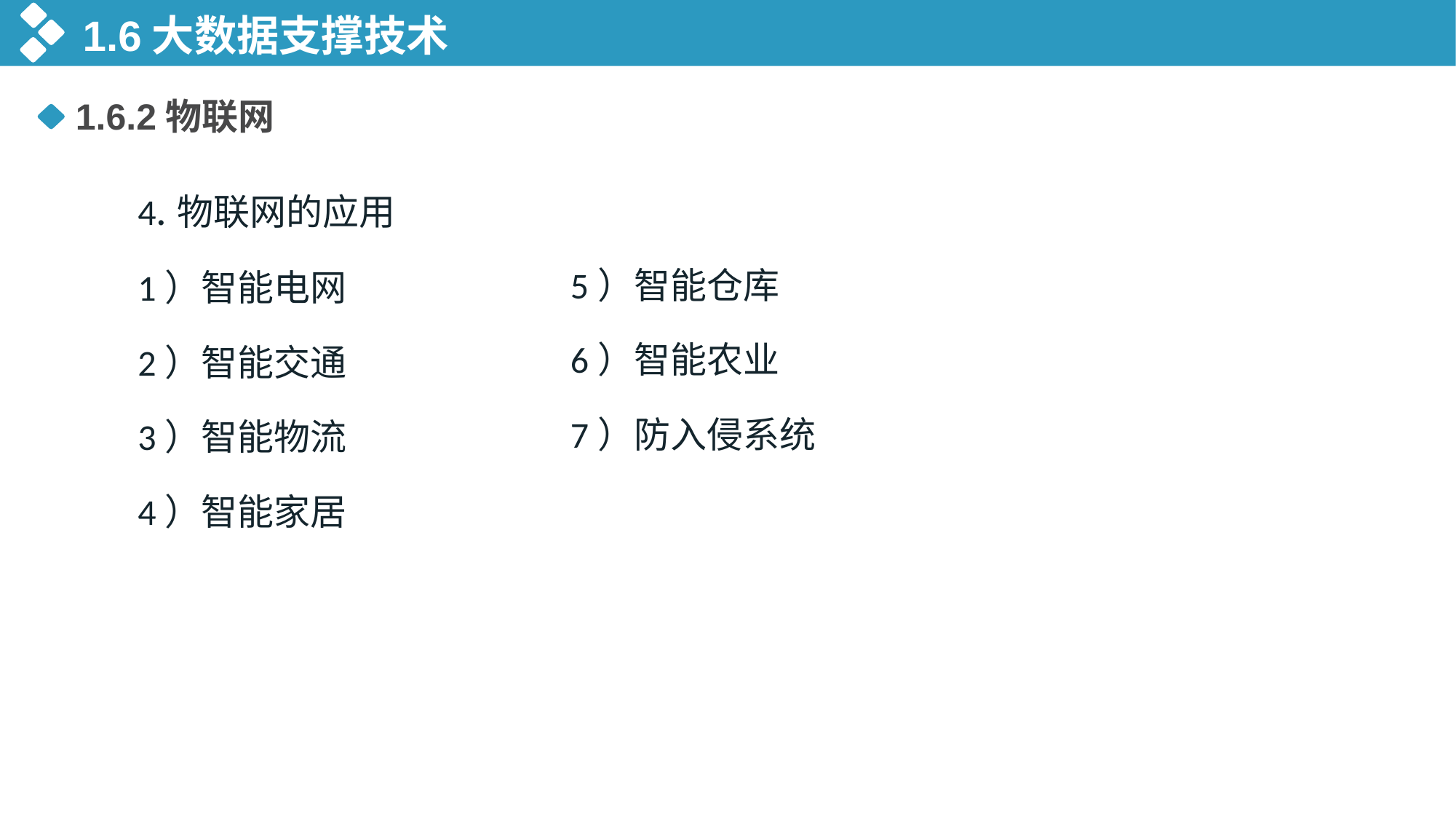

1.6大数据支撑技术
1.6.2物联网

4.物联网的应用
1）智能电网
2）智能交通
3）智能物流
4）智能家居

5）智能仓库
6）智能农业
7）防入侵系统